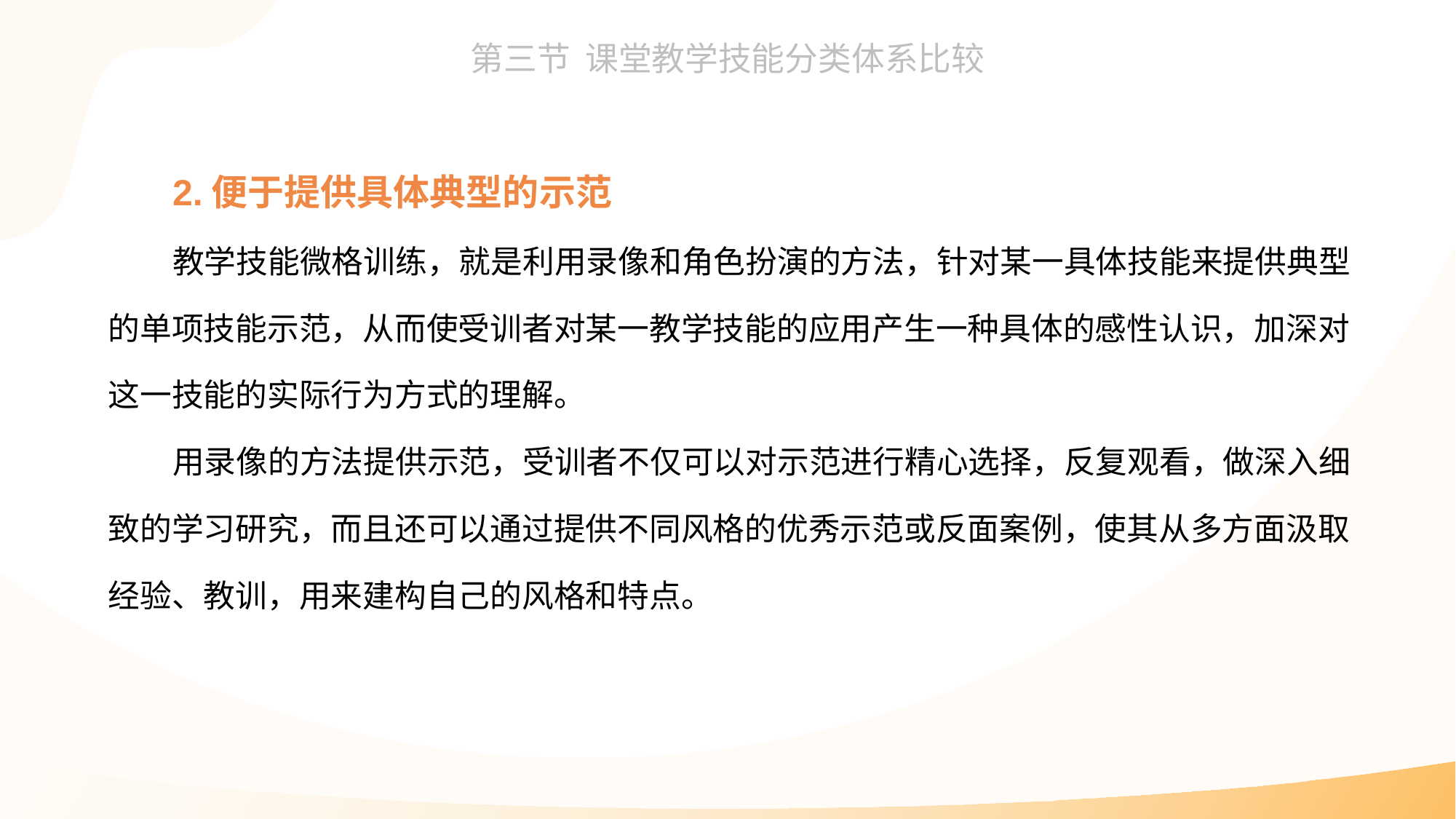

2.便于提供具体典型的示范
教学技能微格训练，就是利用录像和角色扮演的方法，针对某一具体技能来提供典型的单项技能示范，从而使受训者对某一教学技能的应用产生一种具体的感性认识，加深对这一技能的实际行为方式的理解。
用录像的方法提供示范，受训者不仅可以对示范进行精心选择，反复观看，做深入细致的学习研究，而且还可以通过提供不同风格的优秀示范或反面案例，使其从多方面汲取经验、教训，用来建构自己的风格和特点。